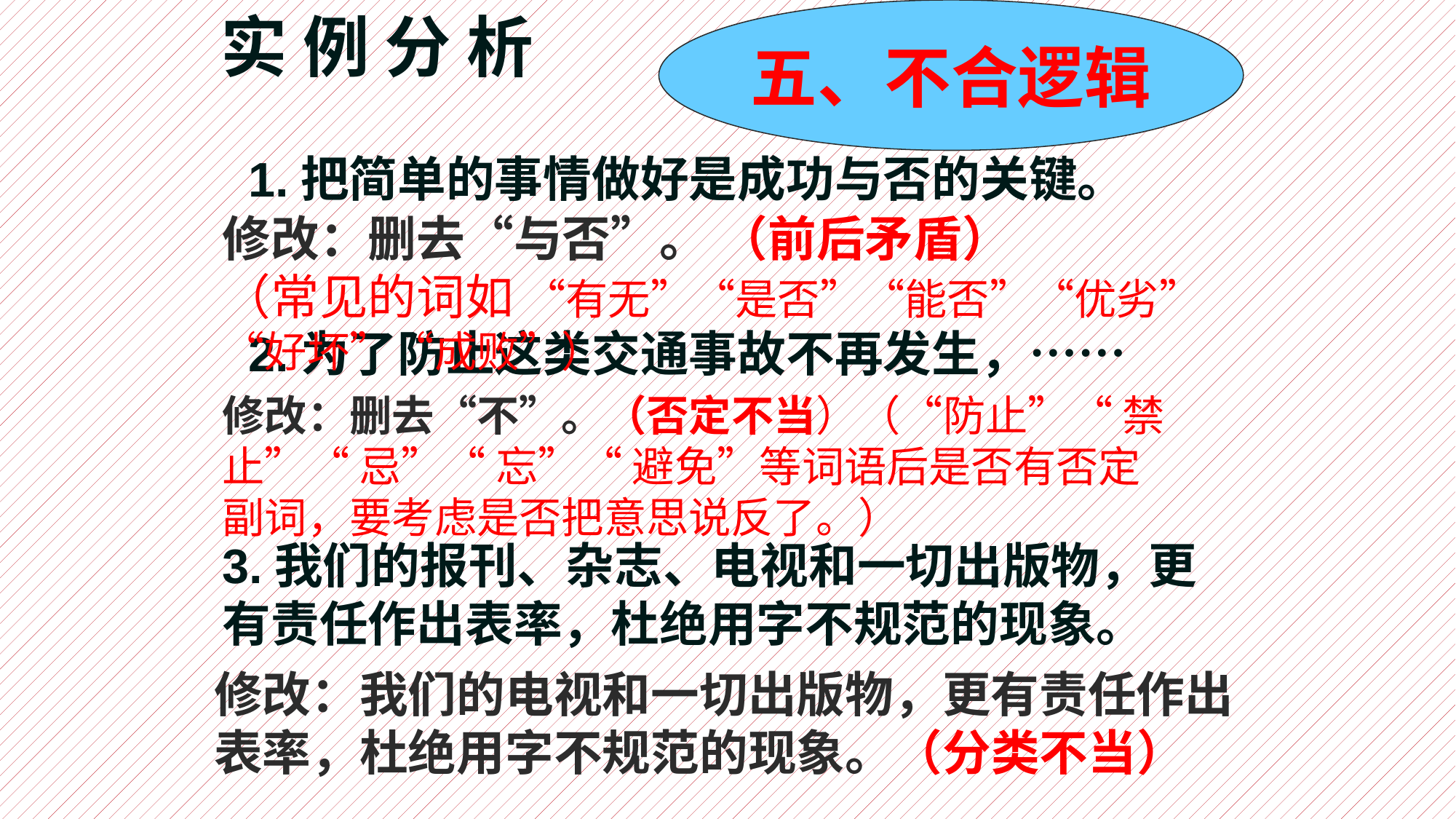

实 例 分 析
五、不合逻辑

1.把简单的事情做好是成功与否的关键。

2.为了防止这类交通事故不再发生，……
修改：删去“与否”。 （前后矛盾）
（常见的词如 “有无”“是否”“能否”“优劣”“好坏”“成败”）
修改：删去“不”。（否定不当）（“防止”“ 禁止”“ 忌”“ 忘”“ 避免”等词语后是否有否定副词，要考虑是否把意思说反了。）
3.我们的报刊、杂志、电视和一切出版物，更有责任作出表率，杜绝用字不规范的现象。
修改：我们的电视和一切出版物，更有责任作出表率，杜绝用字不规范的现象。（分类不当）